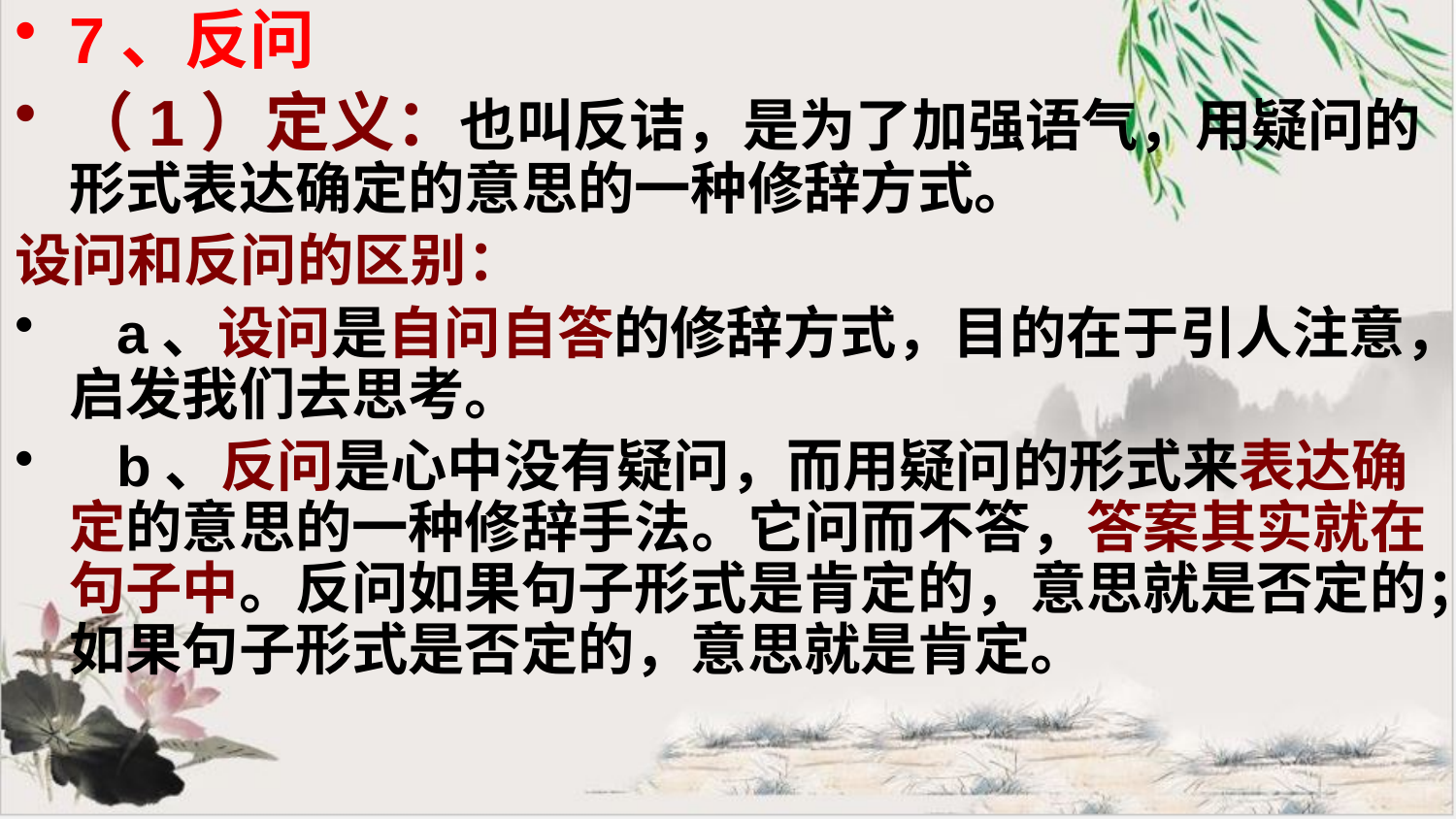

7、反问
（1）定义：也叫反诘，是为了加强语气，用疑问的形式表达确定的意思的一种修辞方式。
设问和反问的区别：
   a、设问是自问自答的修辞方式，目的在于引人注意，启发我们去思考。
   b、反问是心中没有疑问，而用疑问的形式来表达确定的意思的一种修辞手法。它问而不答，答案其实就在句子中。反问如果句子形式是肯定的，意思就是否定的；如果句子形式是否定的，意思就是肯定。